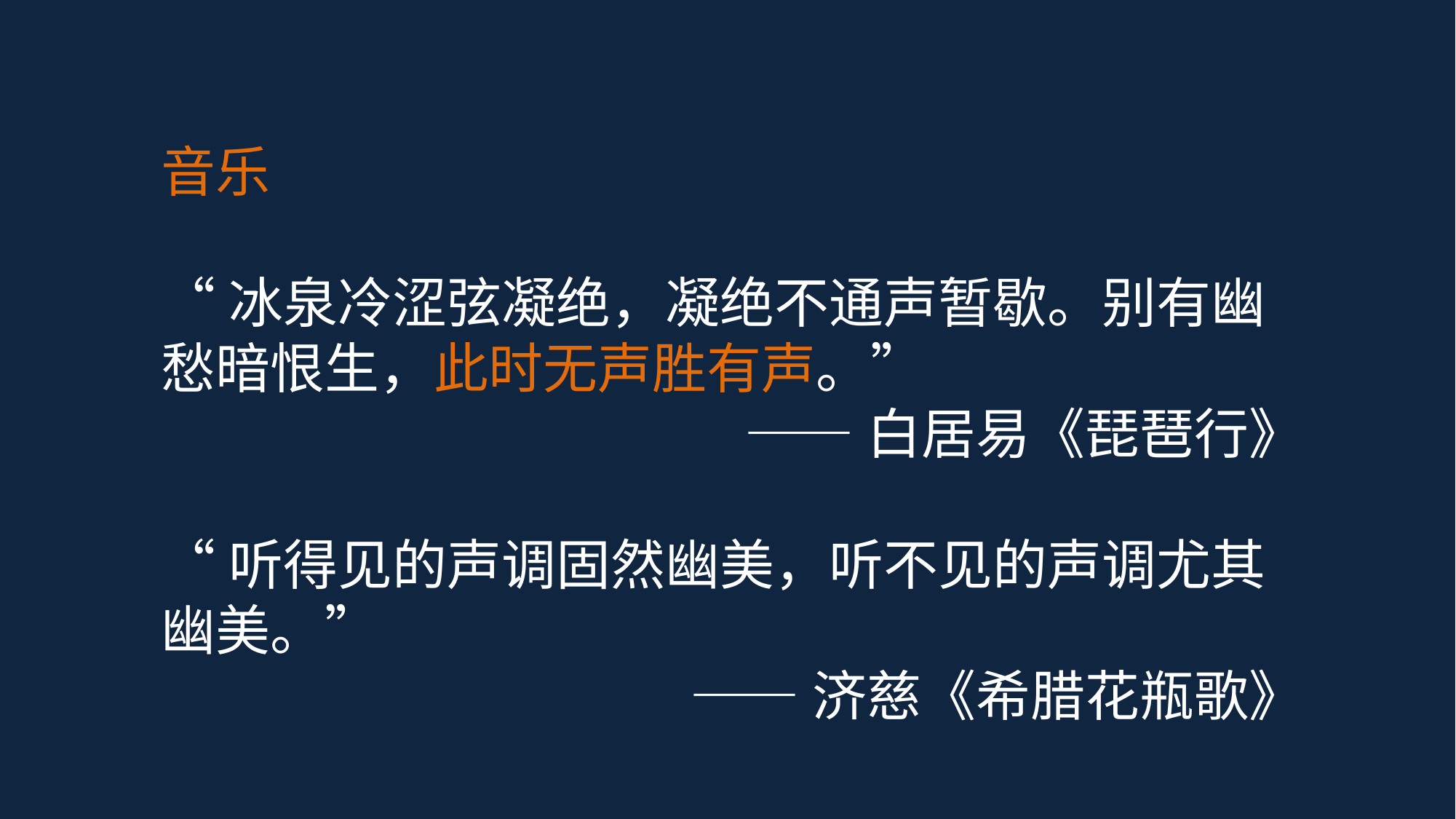

音乐

“冰泉冷涩弦凝绝，凝绝不通声暂歇。别有幽愁暗恨生，此时无声胜有声。”
——白居易《琵琶行》

“听得见的声调固然幽美，听不见的声调尤其幽美。”
——济慈《希腊花瓶歌》